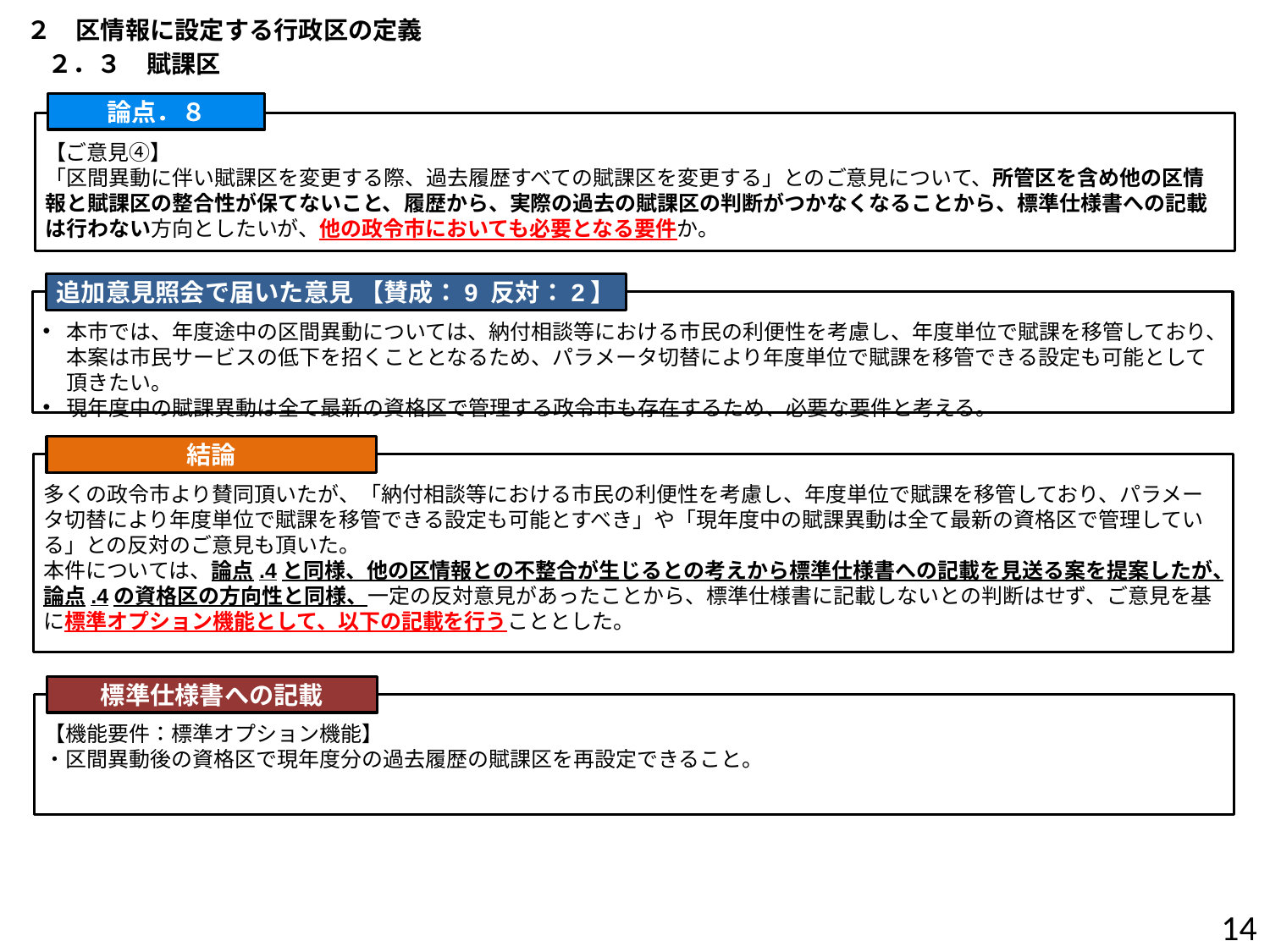

２　区情報に設定する行政区の定義
２．３　賦課区
論点．８

【ご意見④】
「区間異動に伴い賦課区を変更する際、過去履歴すべての賦課区を変更する」とのご意見について、所管区を含め他の区情報と賦課区の整合性が保てないこと、履歴から、実際の過去の賦課区の判断がつかなくなることから、標準仕様書への記載は行わない方向としたいが、他の政令市においても必要となる要件か。
追加意見照会で届いた意見 【賛成：9 反対：2】

本市では、年度途中の区間異動については、納付相談等における市民の利便性を考慮し、年度単位で賦課を移管しており、本案は市民サービスの低下を招くこととなるため、パラメータ切替により年度単位で賦課を移管できる設定も可能として頂きたい。
現年度中の賦課異動は全て最新の資格区で管理する政令市も存在するため、必要な要件と考える。
結論

多くの政令市より賛同頂いたが、「納付相談等における市民の利便性を考慮し、年度単位で賦課を移管しており、パラメータ切替により年度単位で賦課を移管できる設定も可能とすべき」や「現年度中の賦課異動は全て最新の資格区で管理している」との反対のご意見も頂いた。
本件については、論点.4と同様、他の区情報との不整合が生じるとの考えから標準仕様書への記載を見送る案を提案したが、論点.4の資格区の方向性と同様、一定の反対意見があったことから、標準仕様書に記載しないとの判断はせず、ご意見を基に標準オプション機能として、以下の記載を行うこととした。

標準仕様書への記載

【機能要件：標準オプション機能】
・区間異動後の資格区で現年度分の過去履歴の賦課区を再設定できること。
14